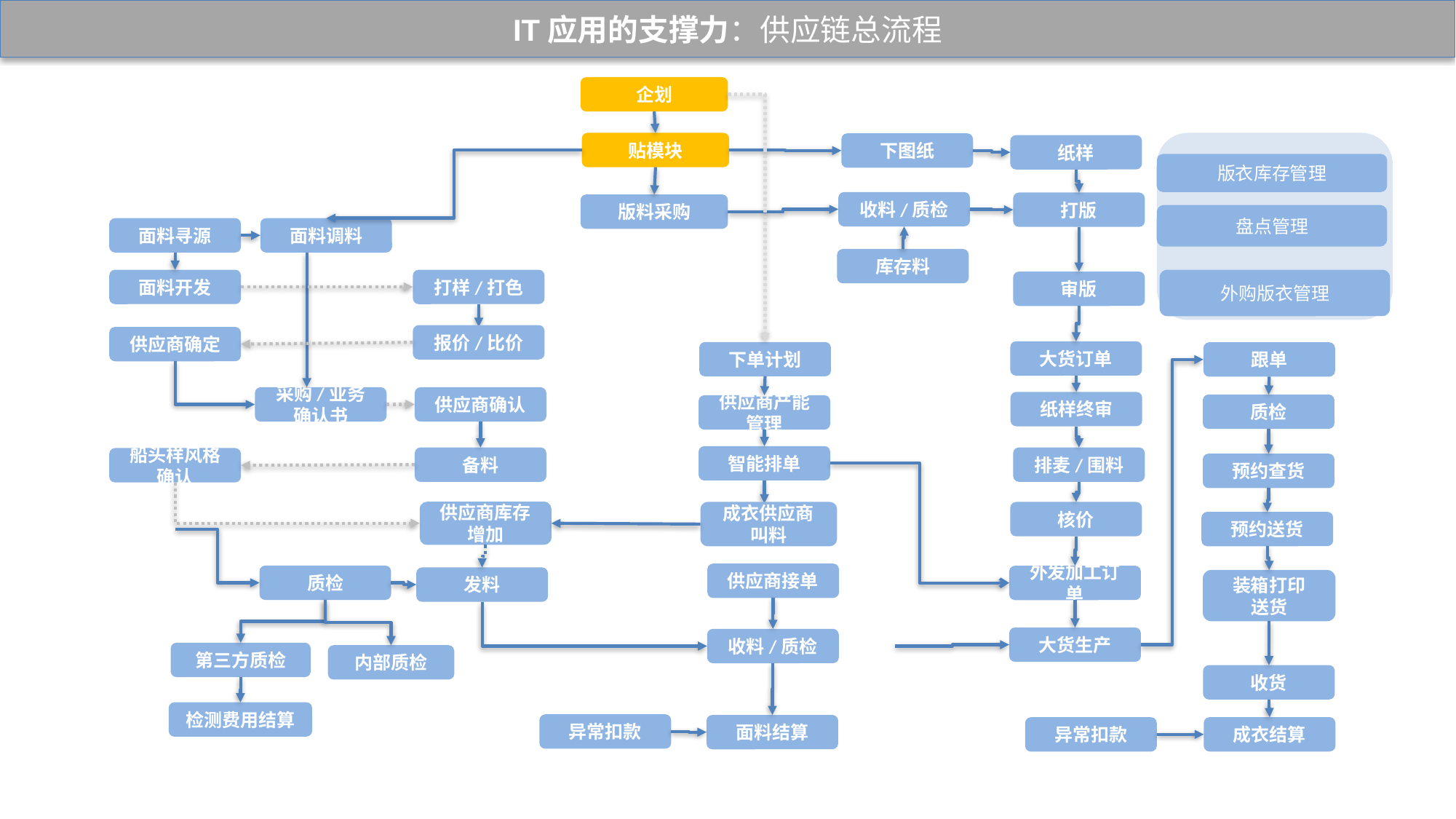

IT应用的支撑力：供应链总流程
企划
贴模块

下图纸
纸样
版衣库存管理
收料/质检
打版
版料采购
盘点管理
面料寻源
面料调料
库存料
面料开发
打样/打色
外购版衣管理
审版
报价/比价
供应商确定
大货订单
下单计划
跟单
采购/业务确认书
供应商确认
纸样终审
质检
供应商产能管理
智能排单
备料
排麦/围料
船头样风格确认
预约查货
供应商库存增加
成衣供应商
叫料
核价
预约送货
供应商接单
质检
外发加工订单
发料
装箱打印
送货
大货生产
收料/质检
第三方质检
内部质检
收货
检测费用结算
异常扣款
面料结算
成衣结算
异常扣款